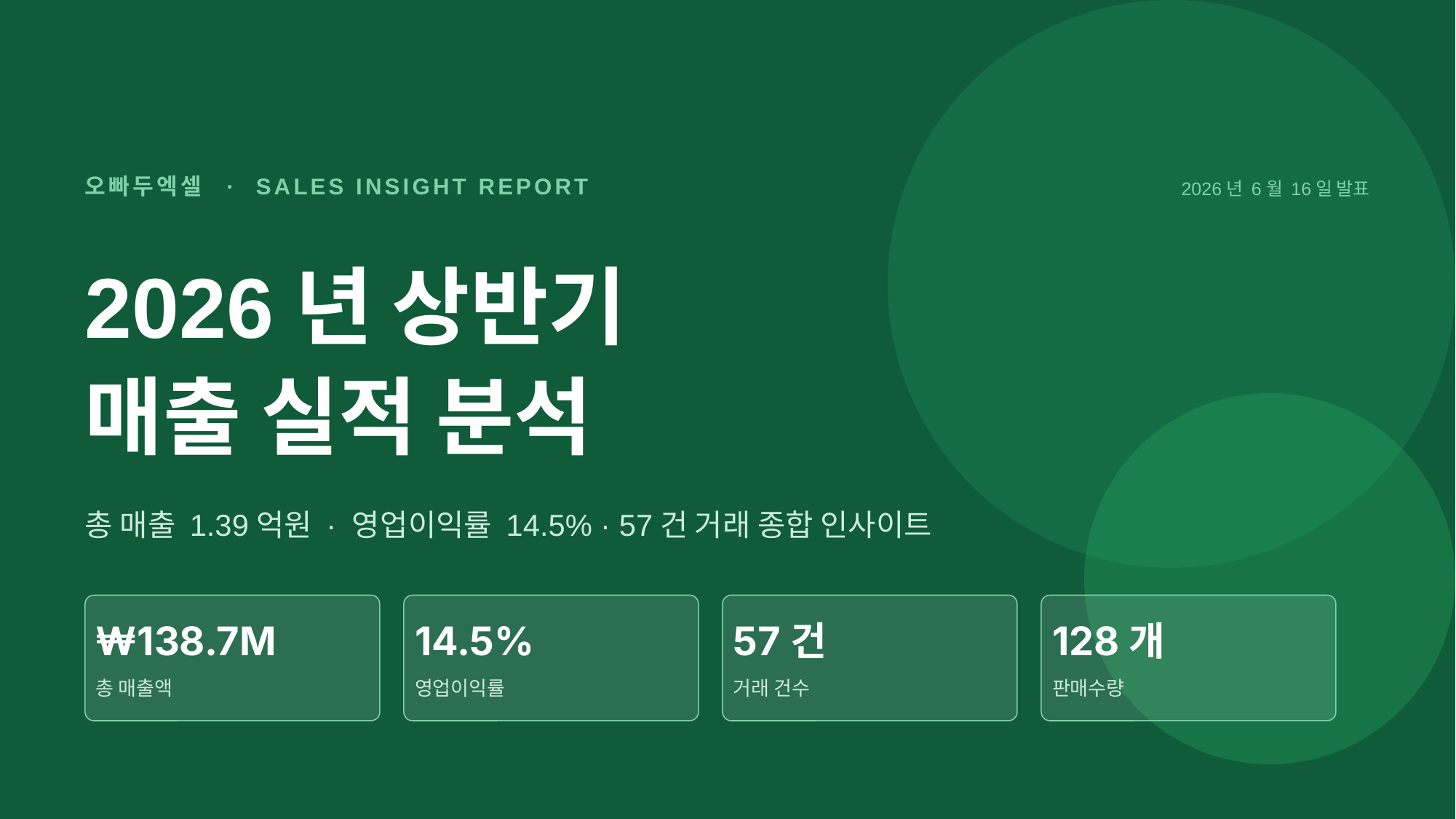

오빠두엑셀  ·  SALES INSIGHT REPORT
2026년 6월 16일 발표
2026년 상반기
매출 실적 분석

총 매출 1.39억원 · 영업이익률 14.5% · 57건 거래 종합 인사이트

₩138.7M
14.5%
57건
128개
총 매출액
영업이익률
거래 건수
판매수량